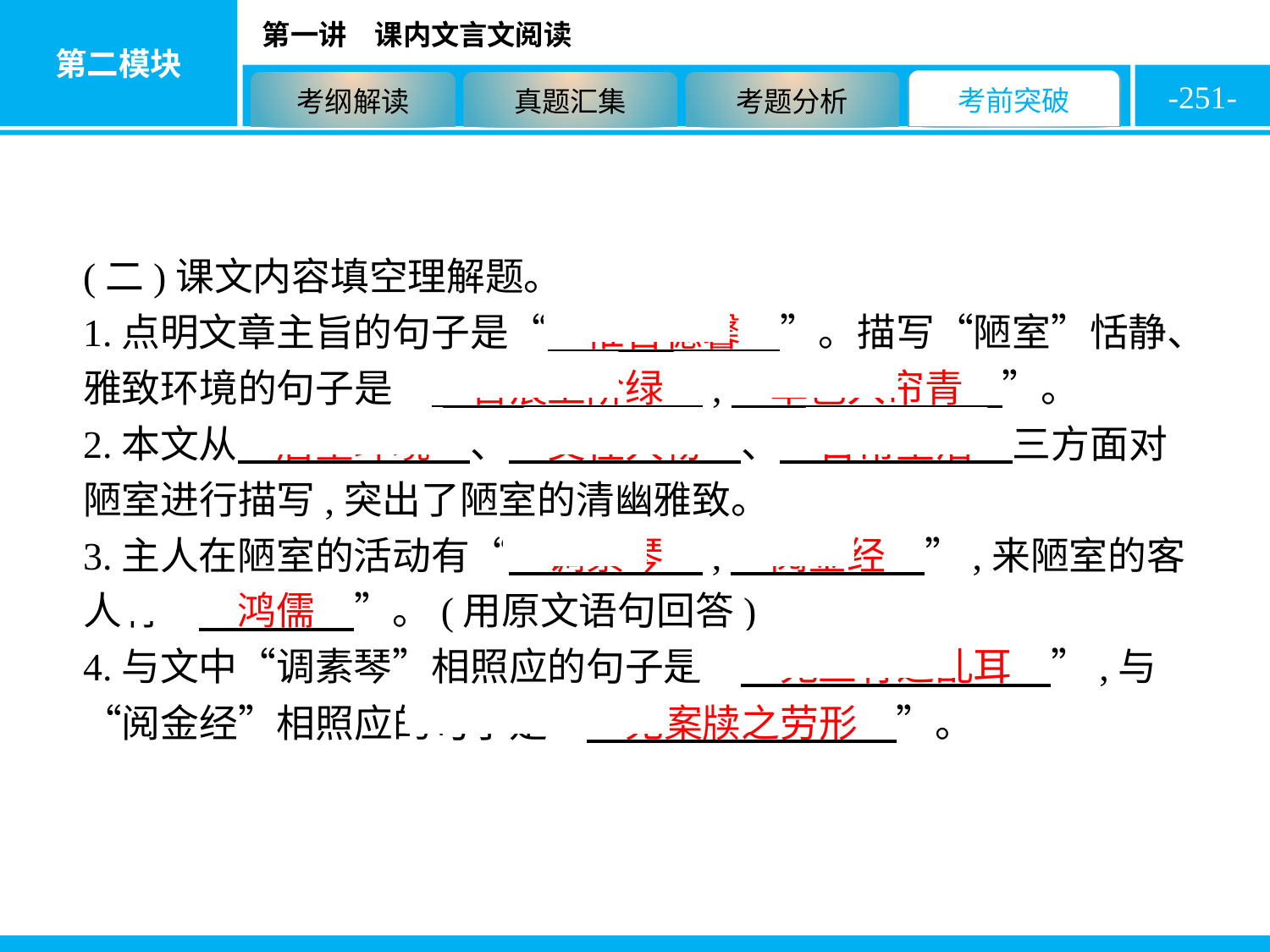

-251-
(二)课文内容填空理解题。
1.点明文章主旨的句子是“　惟吾德馨　”。描写“陋室”恬静、雅致环境的句子是“　苔痕上阶绿　,　草色入帘青　”。
2.本文从　居室环境　、　交往人物　、　日常生活　三方面对陋室进行描写,突出了陋室的清幽雅致。
3.主人在陋室的活动有“　调素琴　,　阅金经　”,来陋室的客人有“　鸿儒　”。(用原文语句回答)
4.与文中“调素琴”相照应的句子是“　无丝竹之乱耳　”,与“阅金经”相照应的句子是“　无案牍之劳形　”。